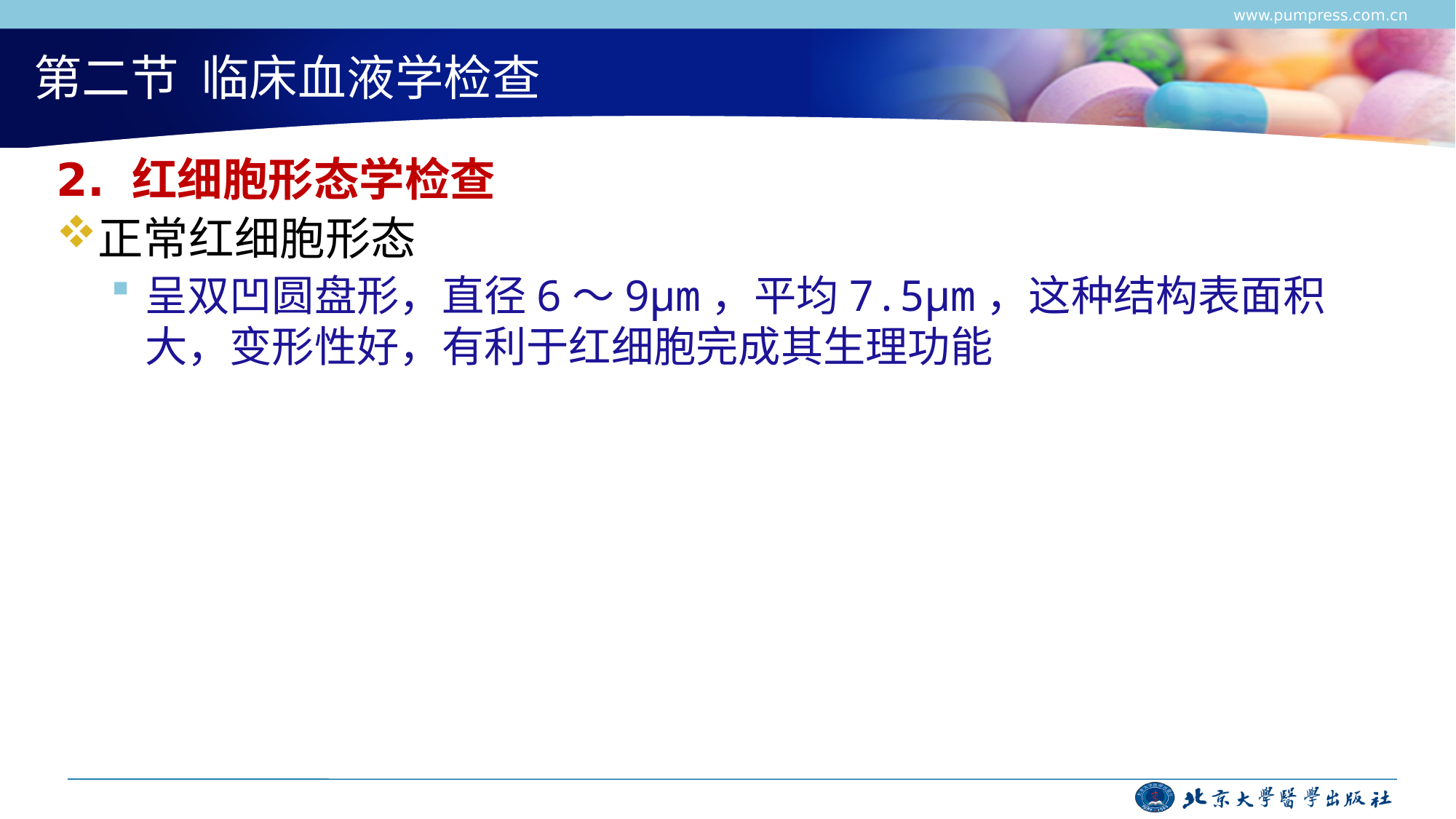

www.pumpress.com.cn
# 第二节  临床血液学检查
2. 红细胞形态学检查
正常红细胞形态
呈双凹圆盘形，直径6～9μm，平均7.5μm，这种结构表面积大，变形性好，有利于红细胞完成其生理功能